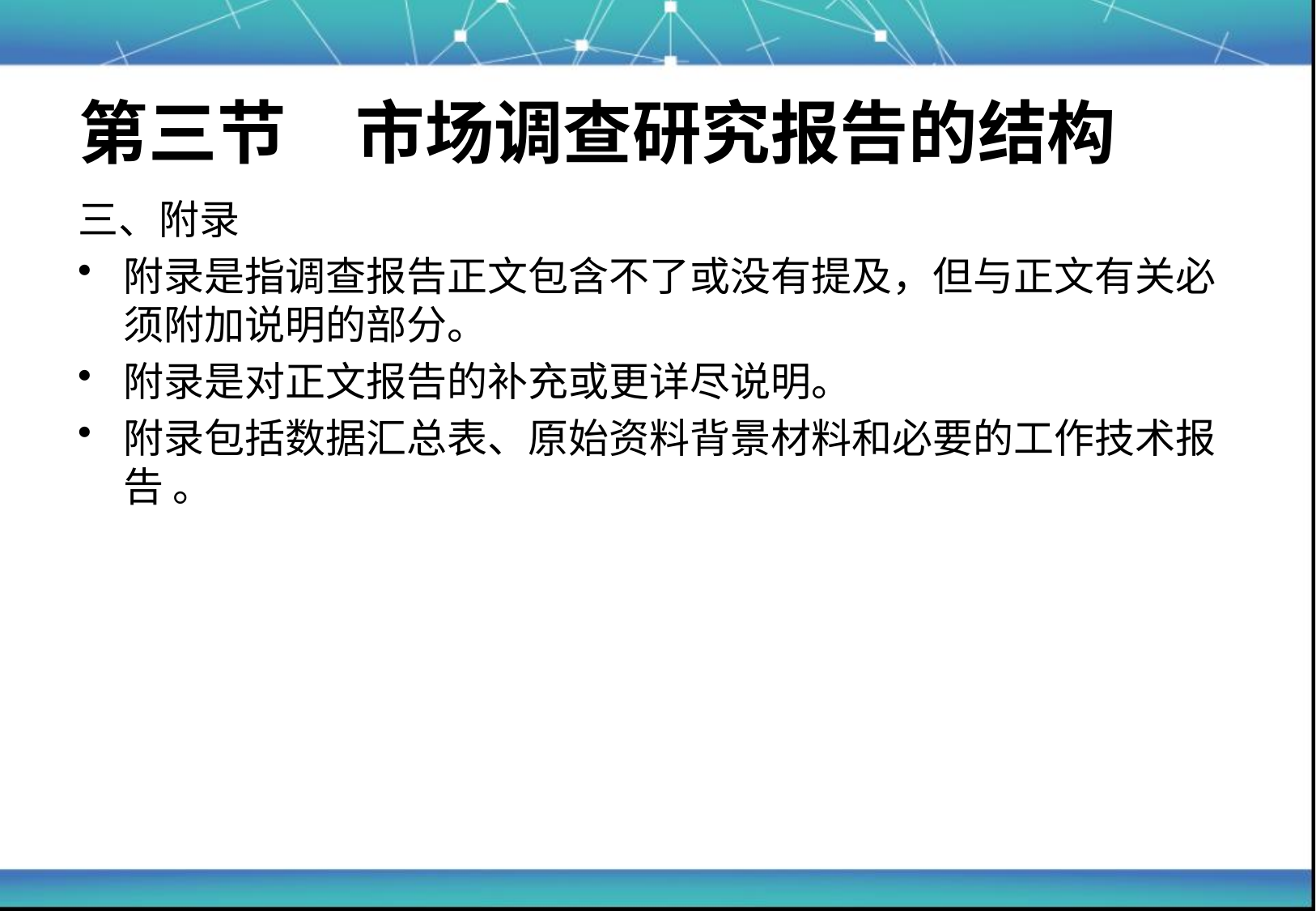

# 第三节　市场调查研究报告的结构
三、附录
附录是指调查报告正文包含不了或没有提及，但与正文有关必须附加说明的部分。
附录是对正文报告的补充或更详尽说明。
附录包括数据汇总表、原始资料背景材料和必要的工作技术报告 。